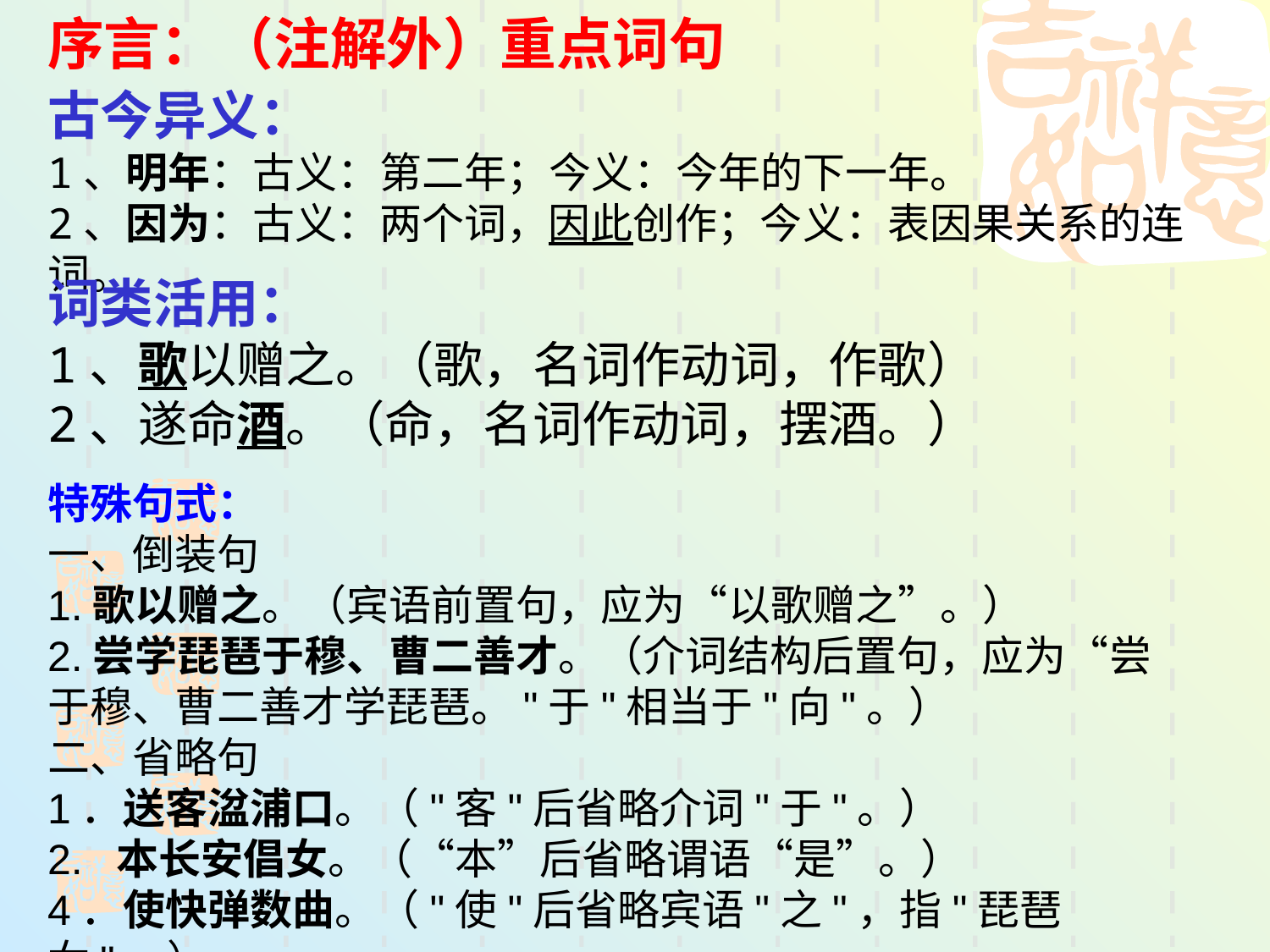

# 序言：（注解外）重点词句
古今异义：
1、明年：古义：第二年；今义：今年的下一年。
2、因为：古义：两个词，因此创作；今义：表因果关系的连词。
词类活用：
1、歌以赠之。（歌，名词作动词，作歌）
2、遂命酒。（命，名词作动词，摆酒。）
特殊句式：
一、倒装句
1.歌以赠之。（宾语前置句，应为“以歌赠之”。）
2.尝学琵琶于穆、曹二善才。（介词结构后置句，应为“尝于穆、曹二善才学琵琶。"于"相当于"向"。）
二、省略句
1．送客湓浦口。（"客"后省略介词"于"。）
2.  本长安倡女。（“本”后省略谓语“是”。）
4．使快弹数曲。（"使"后省略宾语"之"，指"琵琶女"。）